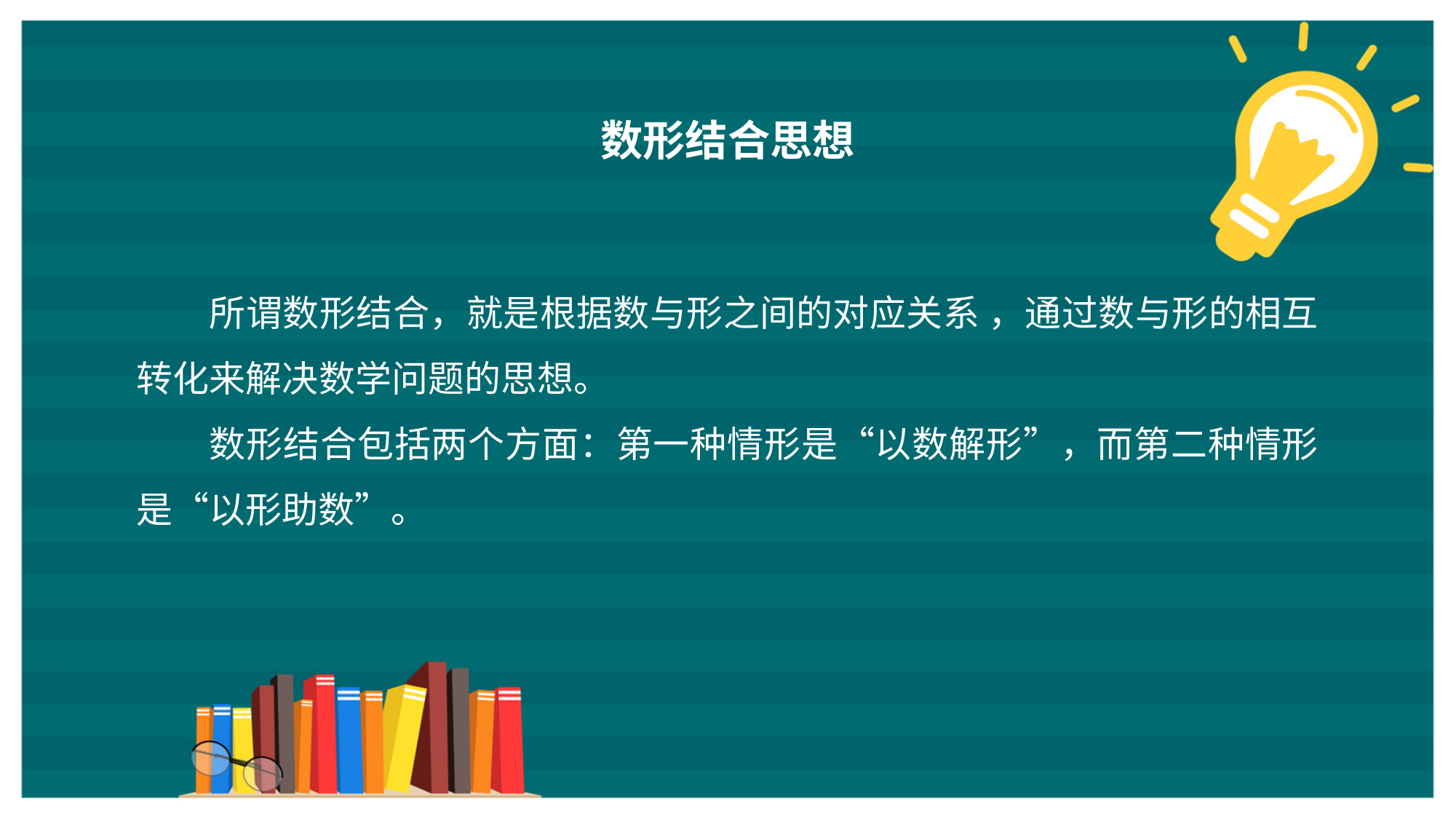

数形结合思想
所谓数形结合，就是根据数与形之间的对应关系 ，通过数与形的相互转化来解决数学问题的思想。
数形结合包括两个方面：第一种情形是“以数解形”，而第二种情形是“以形助数”。